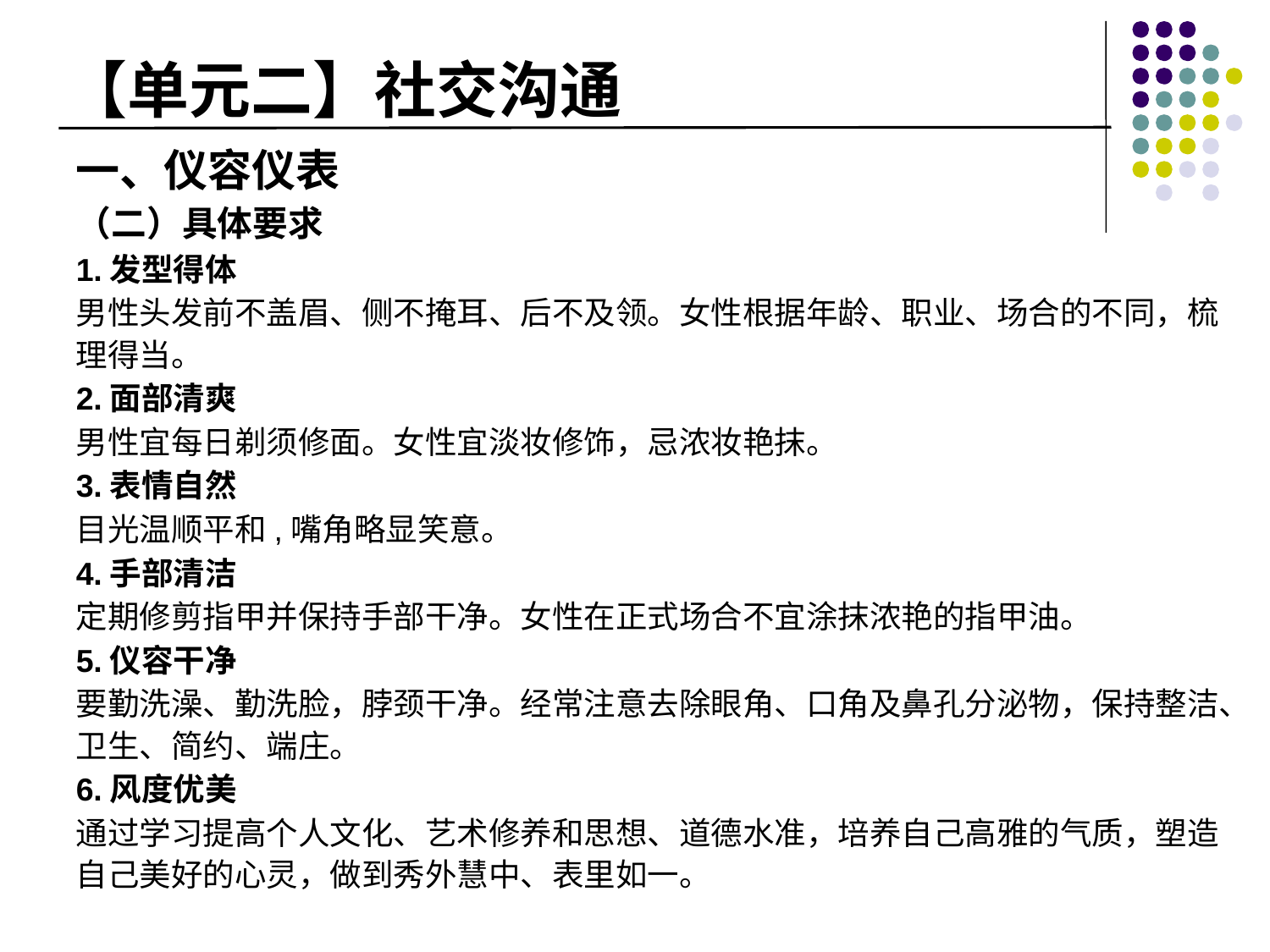

# 【单元二】社交沟通
一、仪容仪表
（二）具体要求
1.发型得体
男性头发前不盖眉、侧不掩耳、后不及领。女性根据年龄、职业、场合的不同，梳理得当。
2.面部清爽
男性宜每日剃须修面。女性宜淡妆修饰，忌浓妆艳抹。
3.表情自然
目光温顺平和,嘴角略显笑意。
4.手部清洁
定期修剪指甲并保持手部干净。女性在正式场合不宜涂抹浓艳的指甲油。
5.仪容干净
要勤洗澡、勤洗脸，脖颈干净。经常注意去除眼角、口角及鼻孔分泌物，保持整洁、卫生、简约、端庄。
6.风度优美
通过学习提高个人文化、艺术修养和思想、道德水准，培养自己高雅的气质，塑造自己美好的心灵，做到秀外慧中、表里如一。